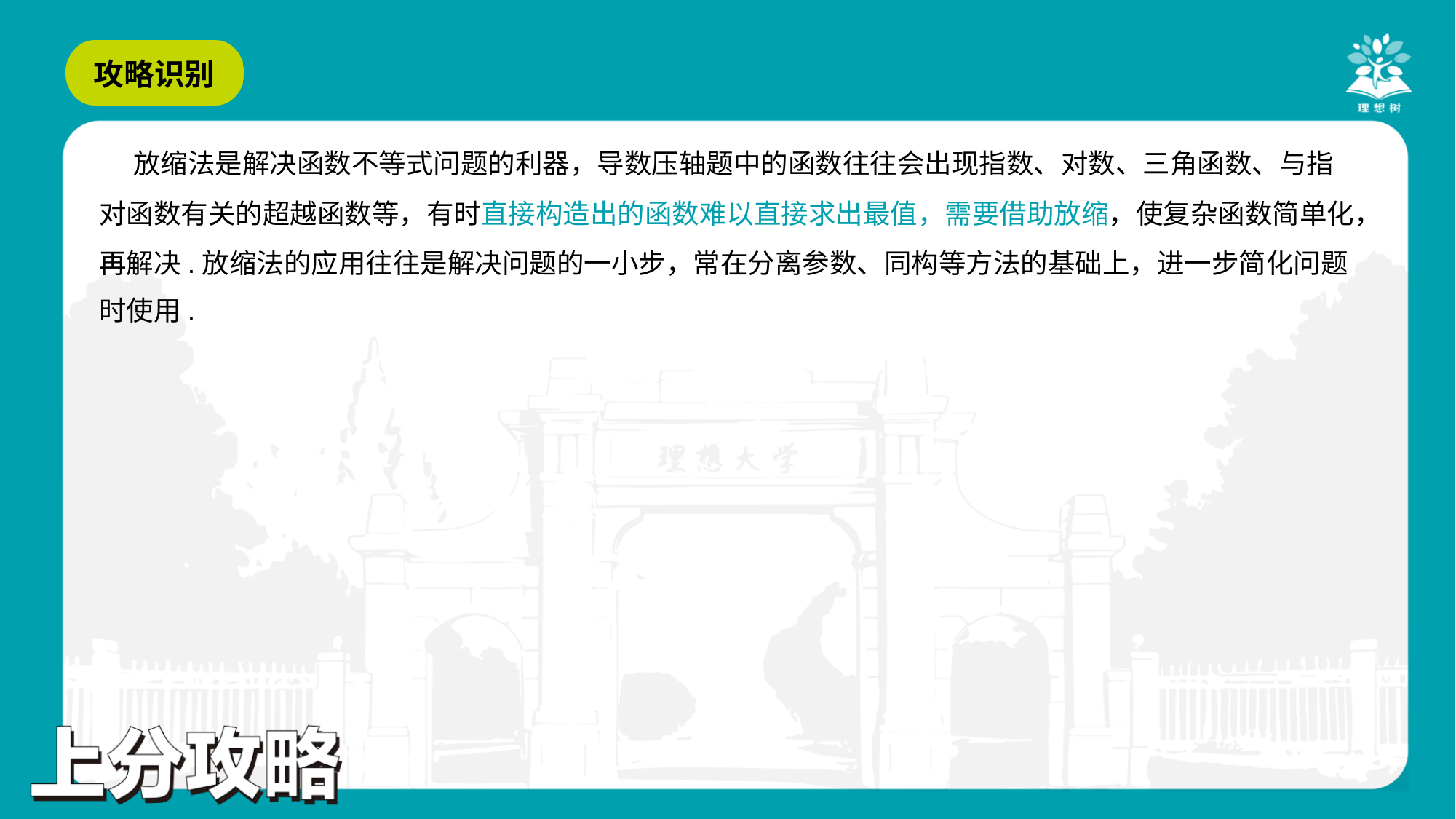

放缩法是解决函数不等式问题的利器，导数压轴题中的函数往往会出现指数、对数、三角函数、与指
对函数有关的超越函数等，有时直接构造出的函数难以直接求出最值，需要借助放缩，使复杂函数简单化，
再解决.放缩法的应用往往是解决问题的一小步，常在分离参数、同构等方法的基础上，进一步简化问题
时使用.